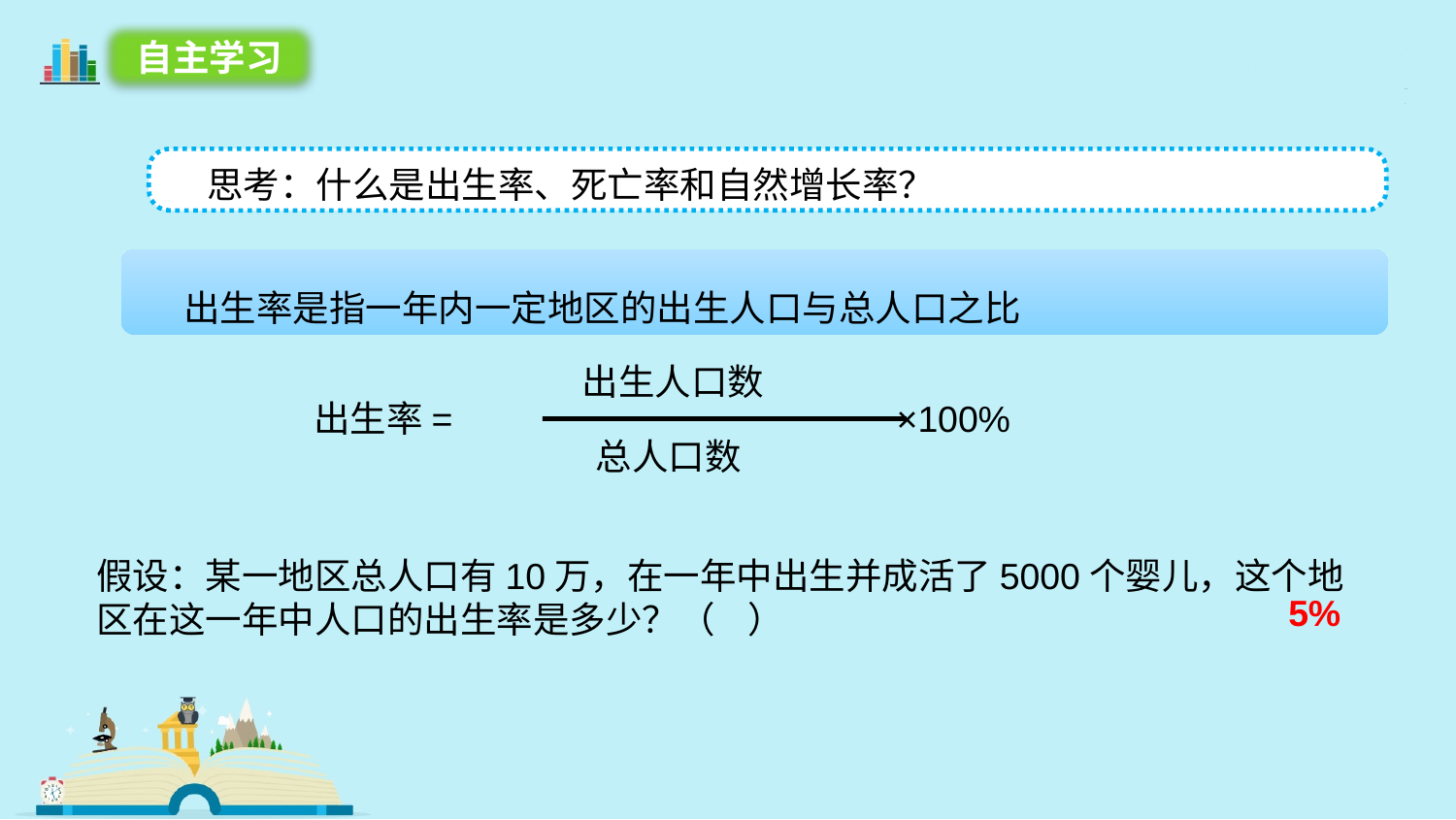

自主学习
  思考：什么是出生率、死亡率和自然增长率？

 出生率是指一年内一定地区的出生人口与总人口之比
出生人口数
出生率=
×100%

总人口数

假设：某一地区总人口有10万，在一年中出生并成活了5000个婴儿，这个地区在这一年中人口的出生率是多少？（    ）
5%